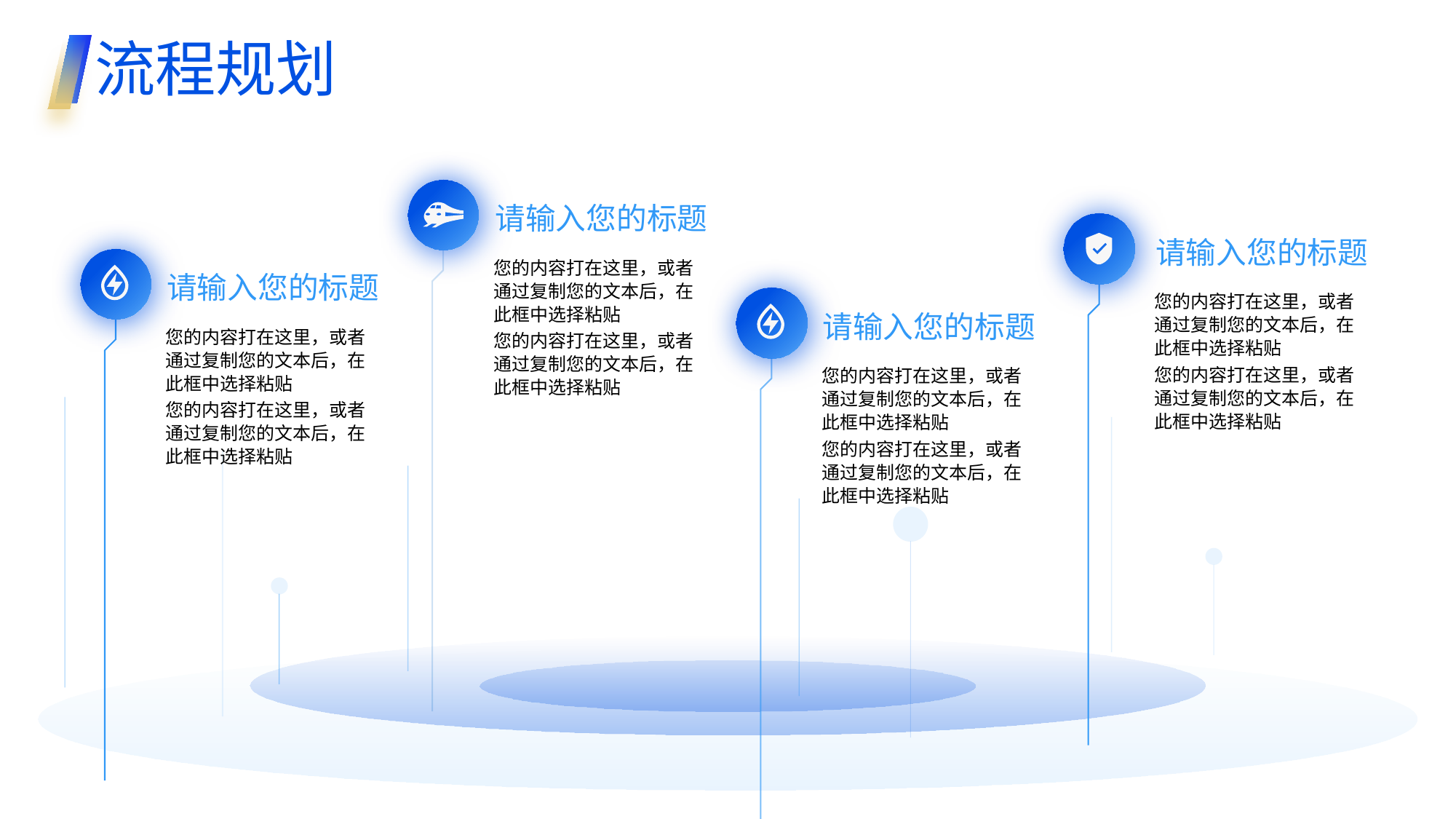

流程规划

请输入您的标题

请输入您的标题

您的内容打在这里，或者通过复制您的文本后，在此框中选择粘贴

请输入您的标题

您的内容打在这里，或者通过复制您的文本后，在此框中选择粘贴

请输入您的标题

您的内容打在这里，或者通过复制您的文本后，在此框中选择粘贴

您的内容打在这里，或者通过复制您的文本后，在此框中选择粘贴
您的内容打在这里，或者通过复制您的文本后，在此框中选择粘贴
您的内容打在这里，或者通过复制您的文本后，在此框中选择粘贴

您的内容打在这里，或者通过复制您的文本后，在此框中选择粘贴
您的内容打在这里，或者通过复制您的文本后，在此框中选择粘贴